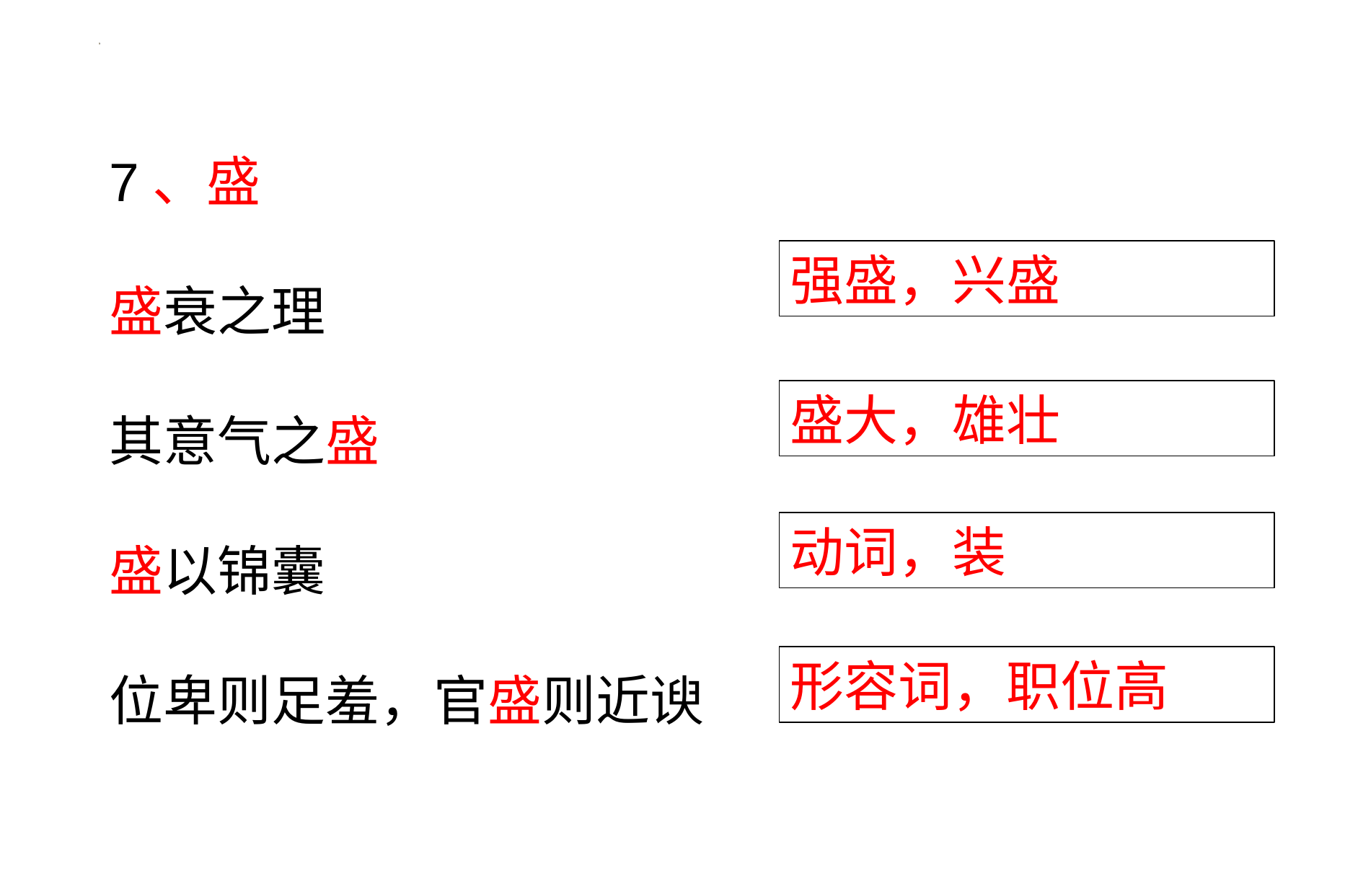

7、盛
盛衰之理
其意气之盛
盛以锦囊
位卑则足羞，官盛则近谀
强盛，兴盛
盛大，雄壮
动词，装
形容词，职位高